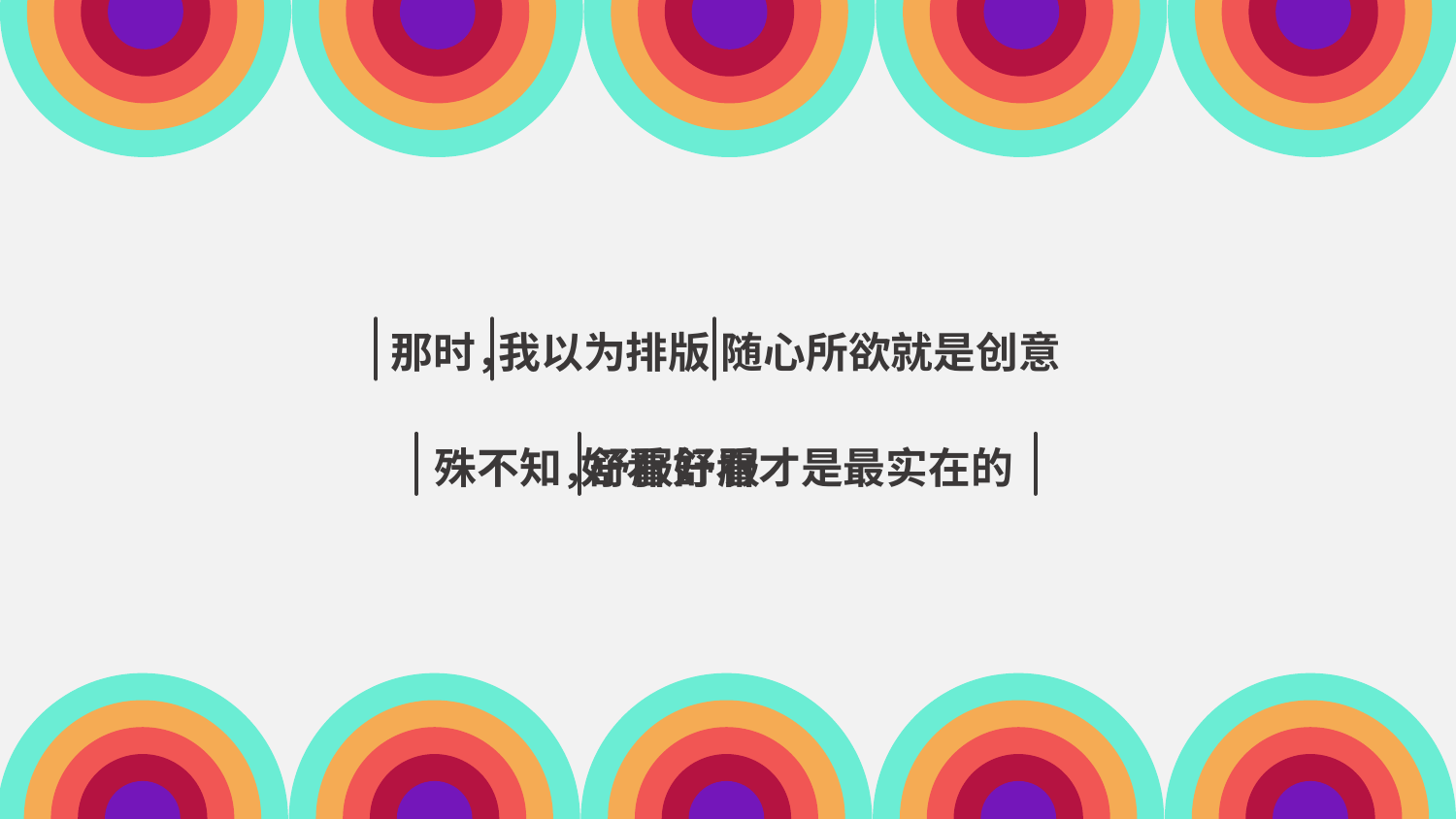

那时，
我以为排版
随心所欲就是创意
舒服好看才是最实在的
服
殊不知，
好
舒
看